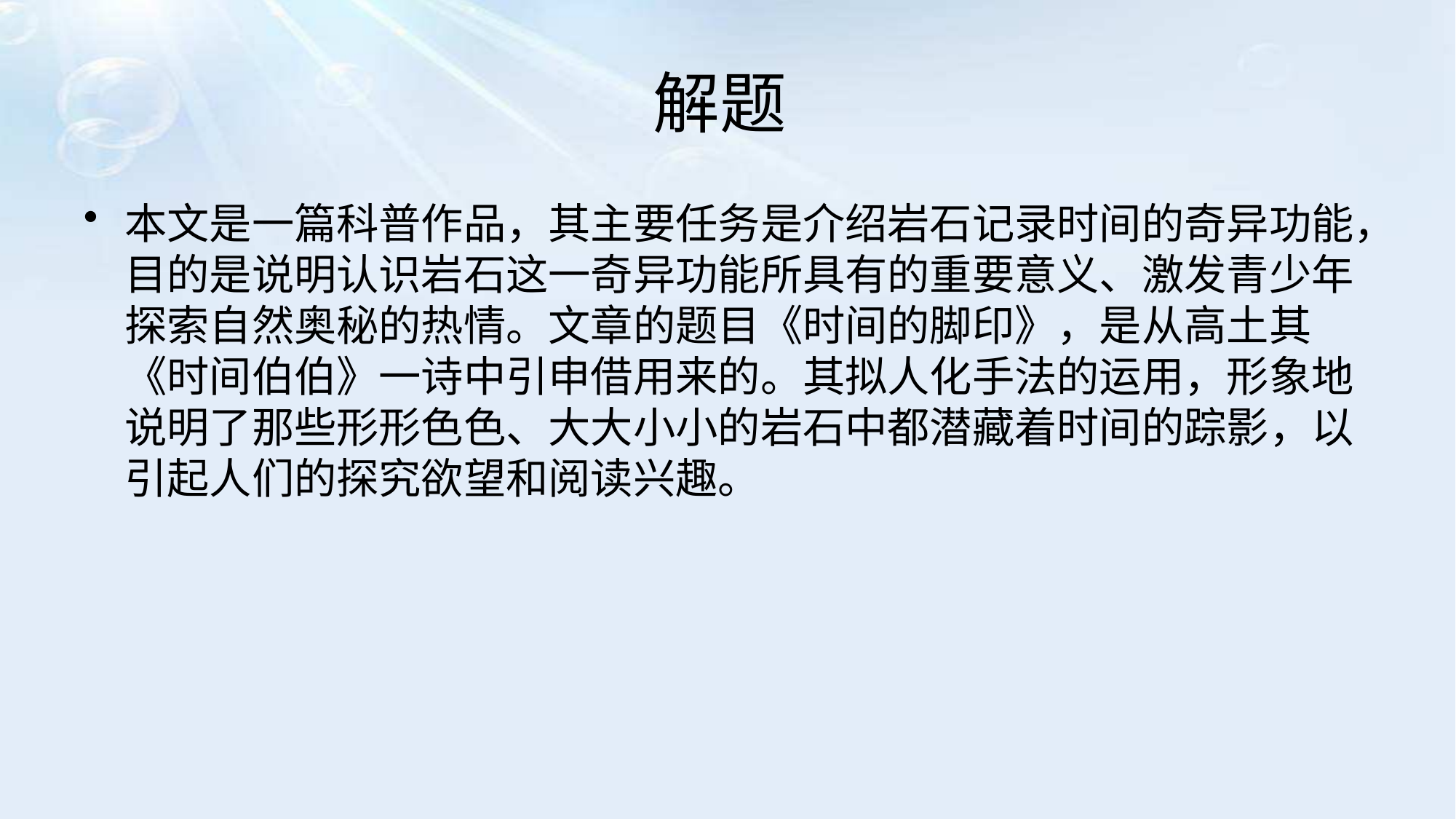

# 解题
本文是一篇科普作品，其主要任务是介绍岩石记录时间的奇异功能，目的是说明认识岩石这一奇异功能所具有的重要意义、激发青少年探索自然奥秘的热情。文章的题目《时间的脚印》，是从高土其《时间伯伯》一诗中引申借用来的。其拟人化手法的运用，形象地说明了那些形形色色、大大小小的岩石中都潜藏着时间的踪影，以引起人们的探究欲望和阅读兴趣。
https://www.ypppt.com/